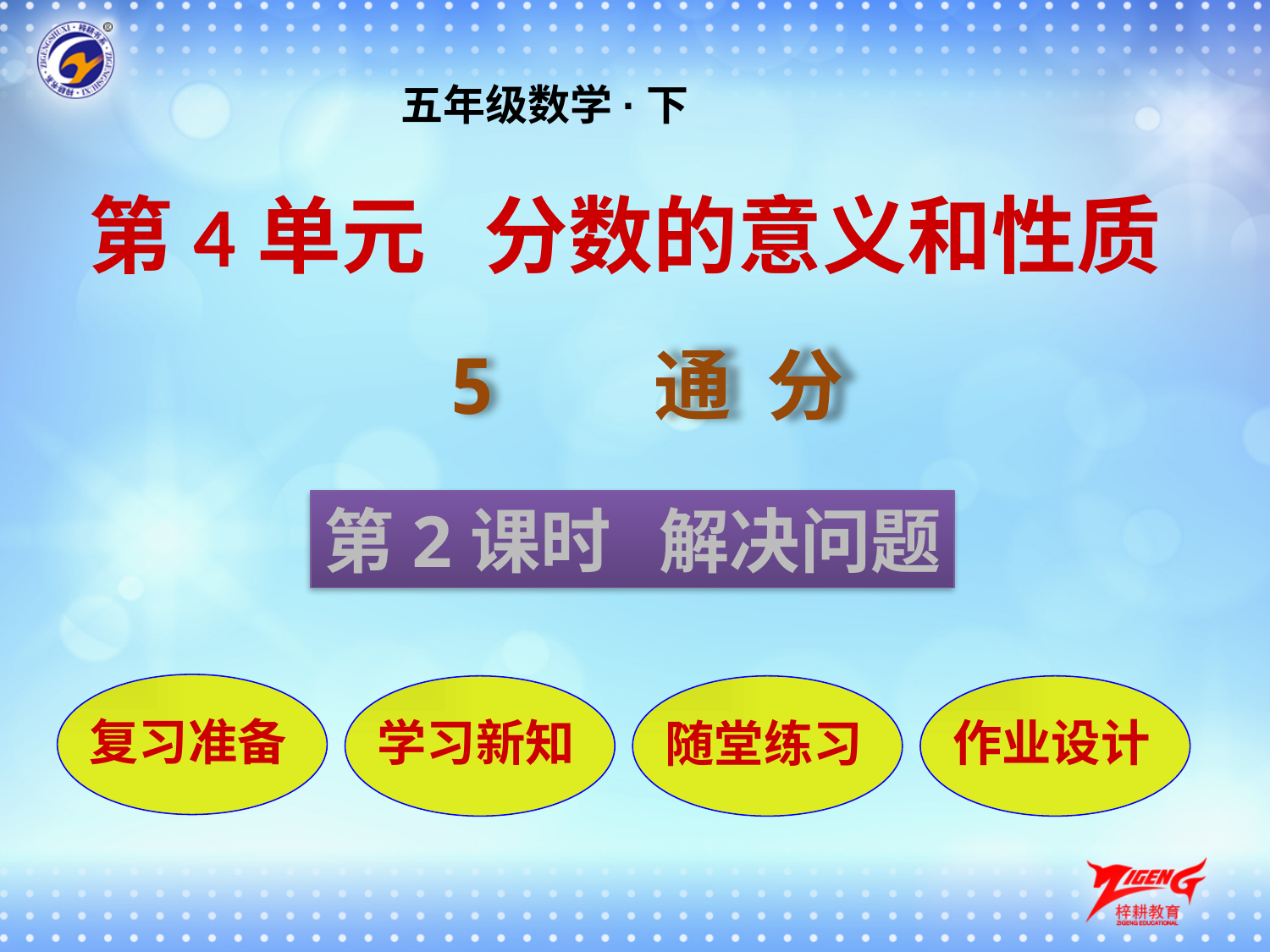

五年级数学·下
第4单元   分数的意义和性质
5   通  分
第2课时   解决问题

复习准备

学习新知

随堂练习

作业设计